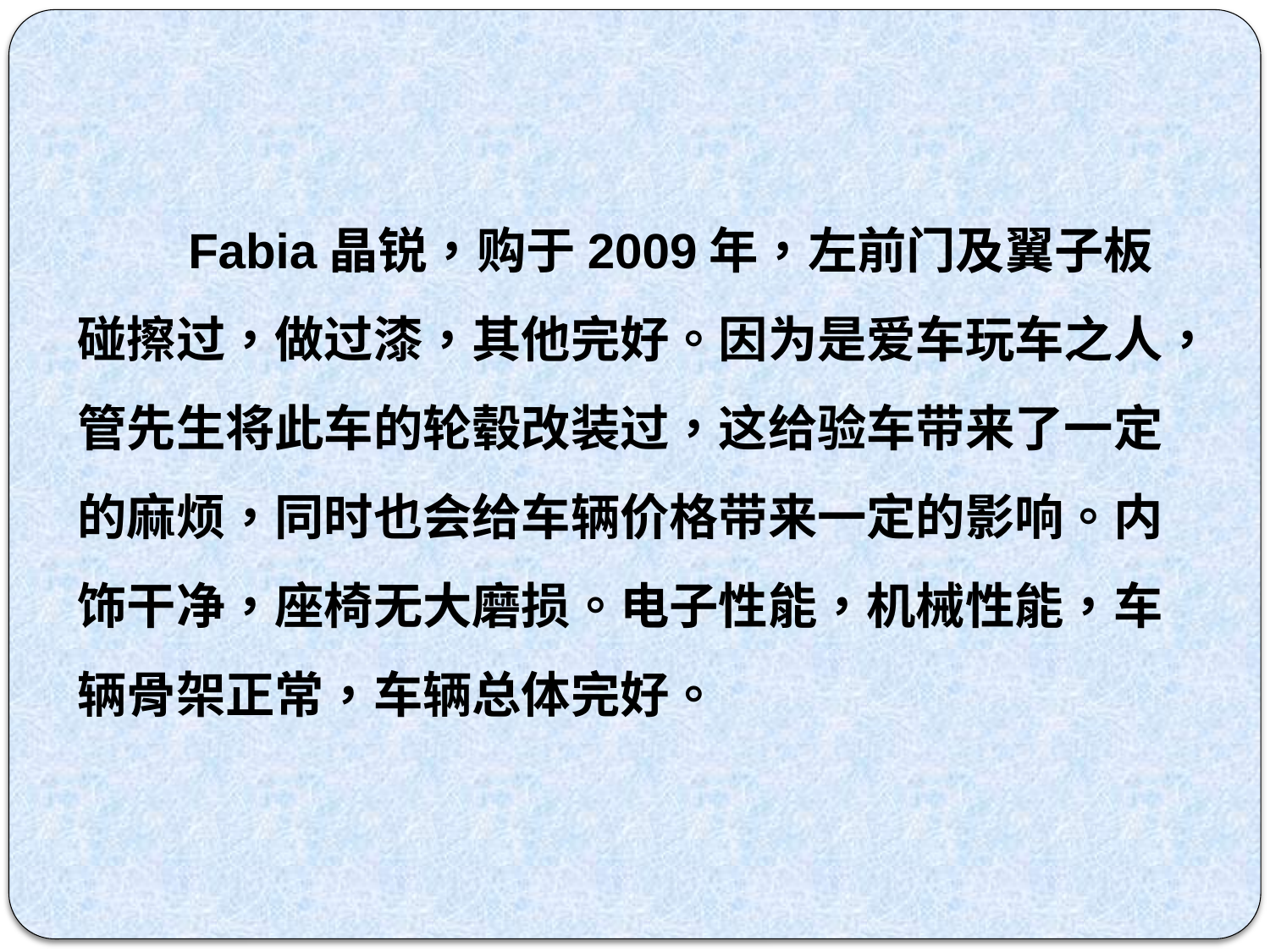

Fabia晶锐，购于2009年，左前门及翼子板碰擦过，做过漆，其他完好。因为是爱车玩车之人，管先生将此车的轮毂改装过，这给验车带来了一定的麻烦，同时也会给车辆价格带来一定的影响。内饰干净，座椅无大磨损。电子性能，机械性能，车辆骨架正常，车辆总体完好。